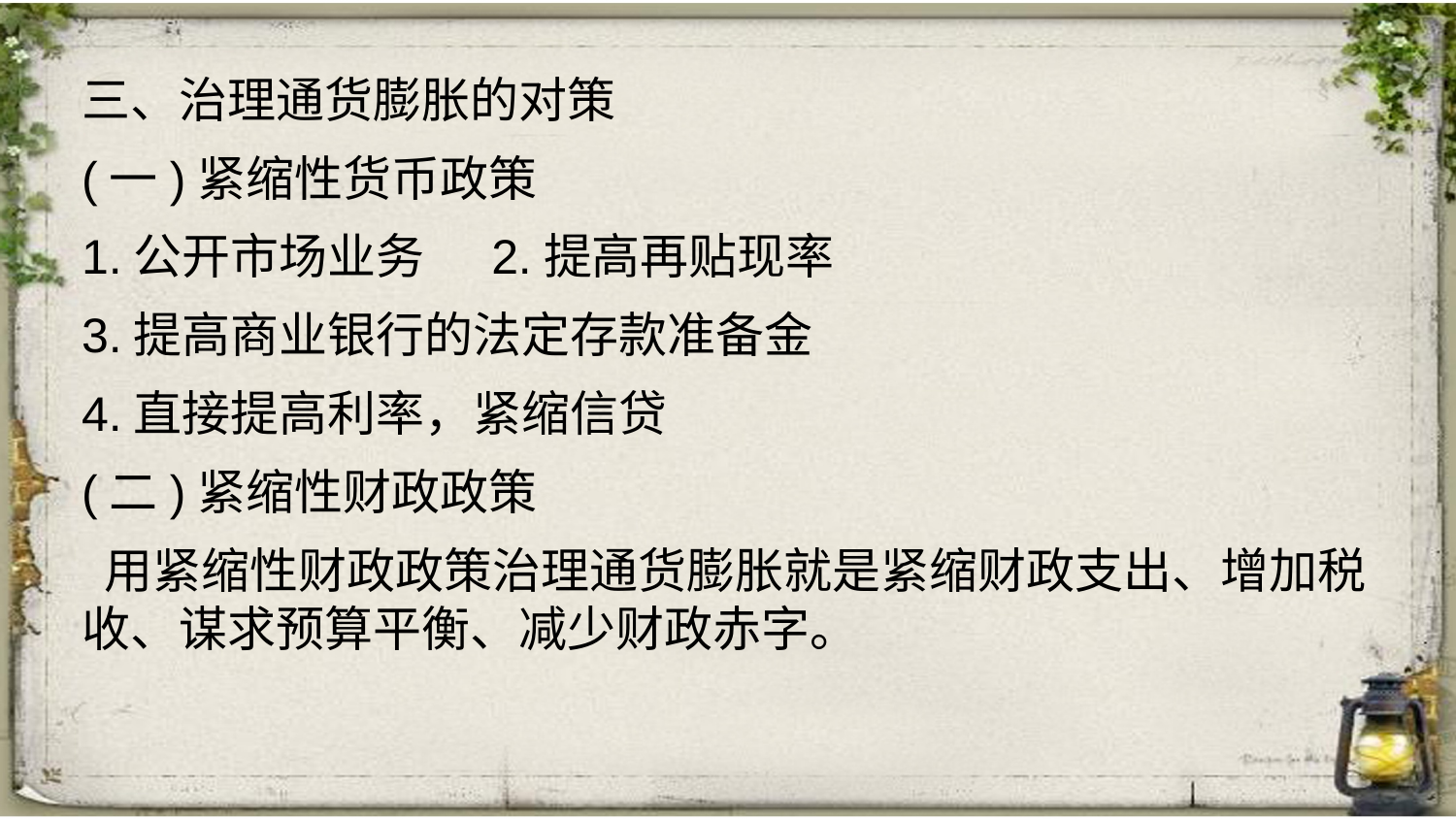

三、治理通货膨胀的对策
(一)紧缩性货币政策
1.公开市场业务     2.提高再贴现率
3.提高商业银行的法定存款准备金
4.直接提高利率，紧缩信贷
(二)紧缩性财政政策
 用紧缩性财政政策治理通货膨胀就是紧缩财政支出、增加税收、谋求预算平衡、减少财政赤字。